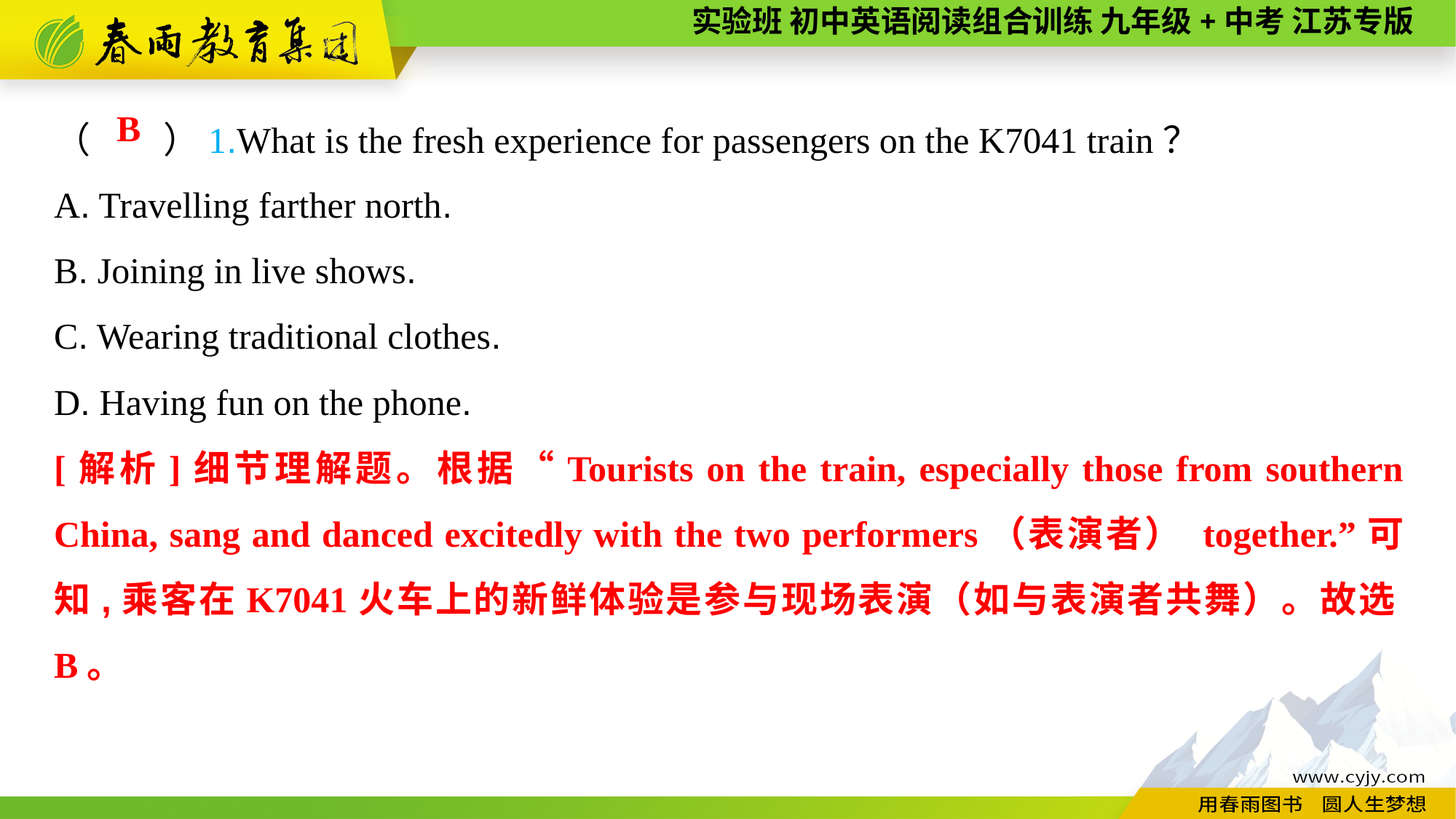

（　　）1.What is the fresh experience for passengers on the K7041 train？
A. Travelling farther north.
B. Joining in live shows.
C. Wearing traditional clothes.
D. Having fun on the phone.
B
[解析]细节理解题。根据“Tourists on the train, especially those from southern China, sang and danced excitedly with the two performers（表演者） together.”可知,乘客在K7041火车上的新鲜体验是参与现场表演（如与表演者共舞）。故选B。